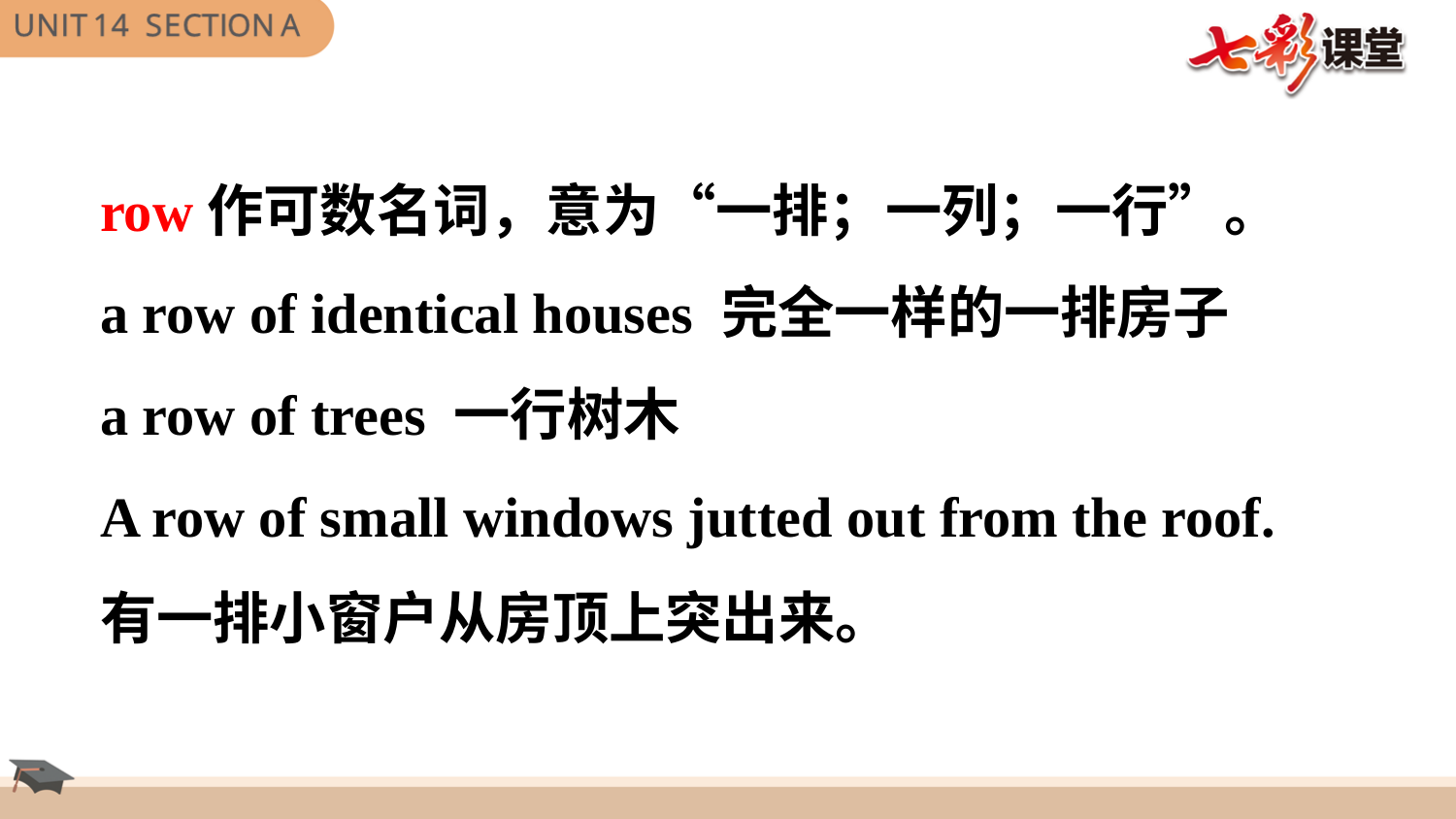

row作可数名词，意为“一排；一列；一行”。
a row of identical houses 完全一样的一排房子
a row of trees 一行树木
A row of small windows jutted out from the roof.
有一排小窗户从房顶上突出来。